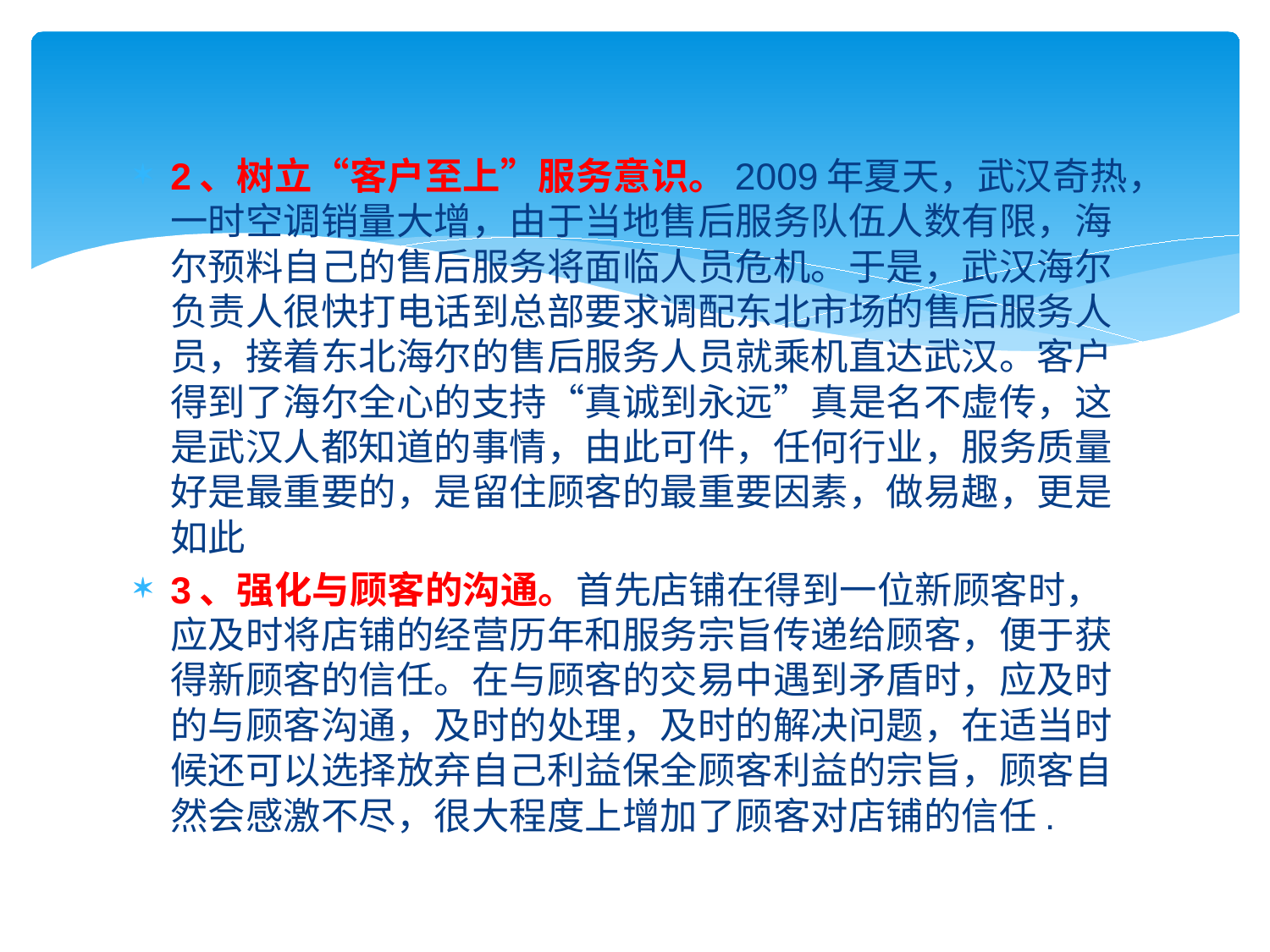

2、树立“客户至上”服务意识。2009年夏天，武汉奇热，一时空调销量大增，由于当地售后服务队伍人数有限，海尔预料自己的售后服务将面临人员危机。于是，武汉海尔负责人很快打电话到总部要求调配东北市场的售后服务人员，接着东北海尔的售后服务人员就乘机直达武汉。客户得到了海尔全心的支持“真诚到永远”真是名不虚传，这是武汉人都知道的事情，由此可件，任何行业，服务质量好是最重要的，是留住顾客的最重要因素，做易趣，更是如此
3、强化与顾客的沟通。首先店铺在得到一位新顾客时，应及时将店铺的经营历年和服务宗旨传递给顾客，便于获得新顾客的信任。在与顾客的交易中遇到矛盾时，应及时的与顾客沟通，及时的处理，及时的解决问题，在适当时候还可以选择放弃自己利益保全顾客利益的宗旨，顾客自然会感激不尽，很大程度上增加了顾客对店铺的信任.